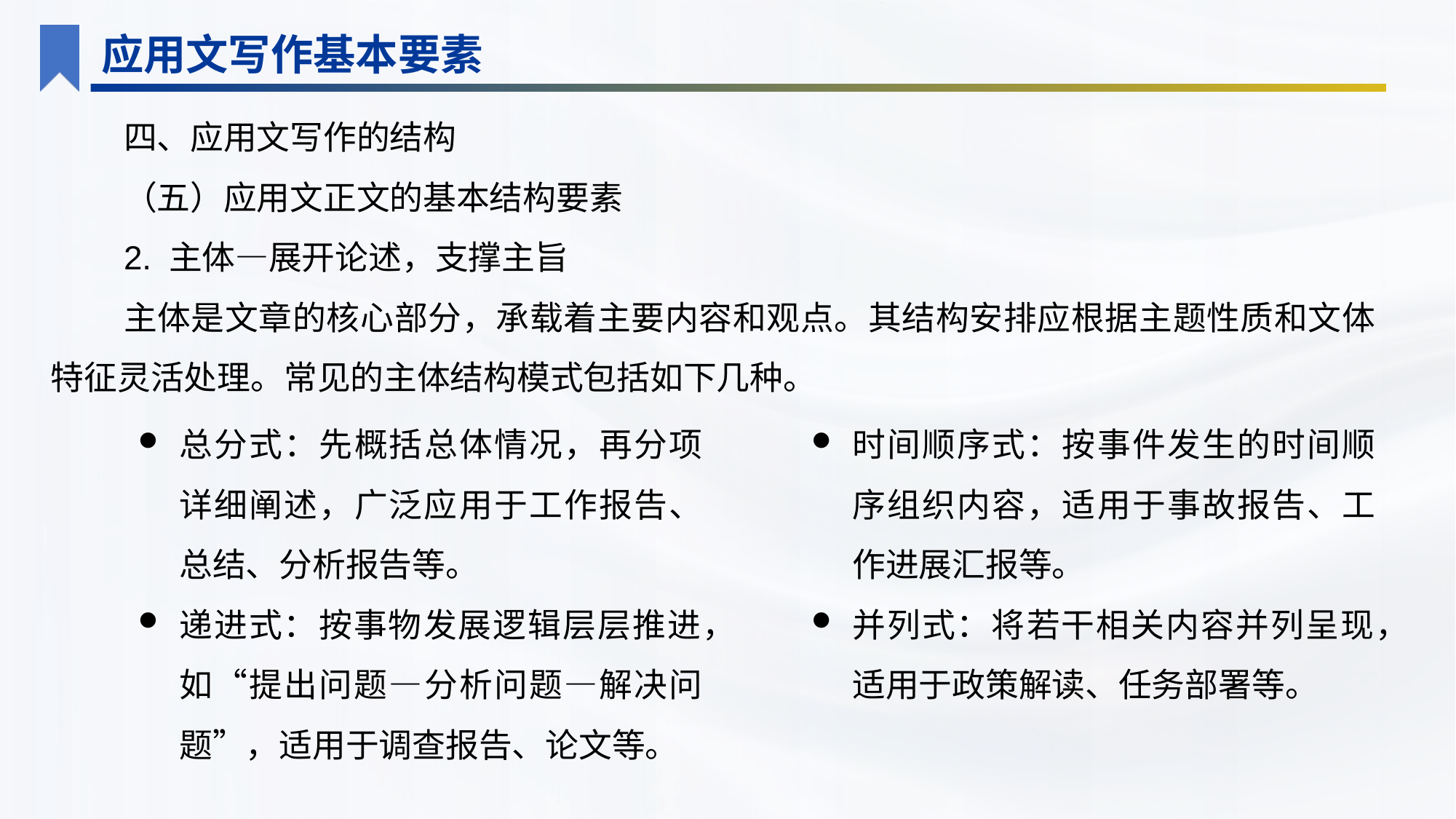

应用文写作基本要素
四、应用文写作的结构
（五）应用文正文的基本结构要素
2. 主体—展开论述，支撑主旨
主体是文章的核心部分，承载着主要内容和观点。其结构安排应根据主题性质和文体特征灵活处理。常见的主体结构模式包括如下几种。
总分式：先概括总体情况，再分项详细阐述，广泛应用于工作报告、总结、分析报告等。
递进式：按事物发展逻辑层层推进，如“提出问题—分析问题—解决问题”，适用于调查报告、论文等。
时间顺序式：按事件发生的时间顺序组织内容，适用于事故报告、工作进展汇报等。
并列式：将若干相关内容并列呈现，适用于政策解读、任务部署等。